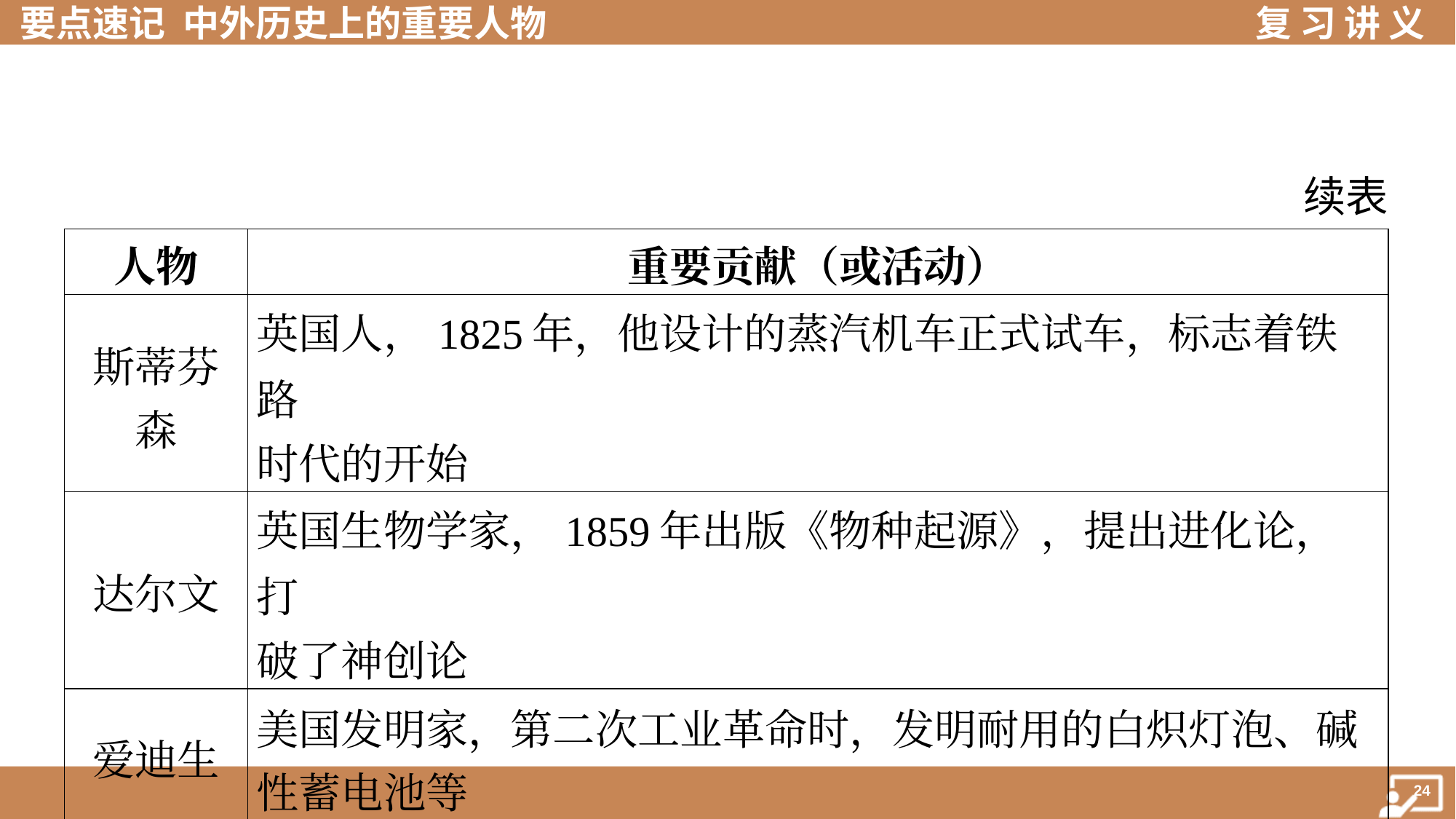

续表
| 人物 | 重要贡献（或活动） |
| --- | --- |
| 斯蒂芬 森 | 英国人，1825年，他设计的蒸汽机车正式试车，标志着铁路 时代的开始 |
| 达尔文 | 英国生物学家，1859年出版《物种起源》，提出进化论，打 破了神创论 |
| 爱迪生 | 美国发明家，第二次工业革命时，发明耐用的白炽灯泡、碱 性蓄电池等 |